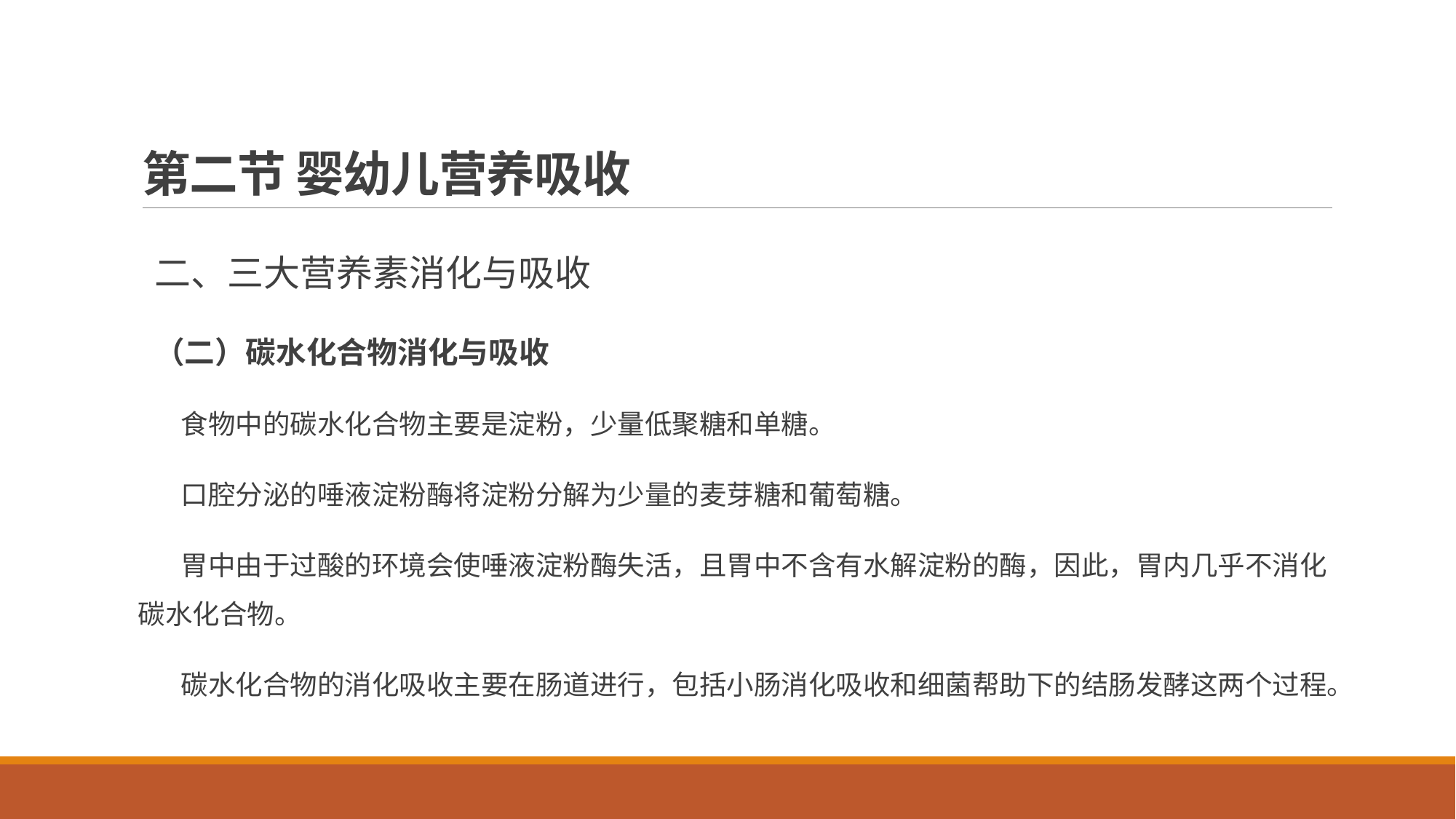

# 第二节 婴幼儿营养吸收
二、三大营养素消化与吸收
（二）碳水化合物消化与吸收
食物中的碳水化合物主要是淀粉，少量低聚糖和单糖。
口腔分泌的唾液淀粉酶将淀粉分解为少量的麦芽糖和葡萄糖。
胃中由于过酸的环境会使唾液淀粉酶失活，且胃中不含有水解淀粉的酶，因此，胃内几乎不消化碳水化合物。
碳水化合物的消化吸收主要在肠道进行，包括小肠消化吸收和细菌帮助下的结肠发酵这两个过程。